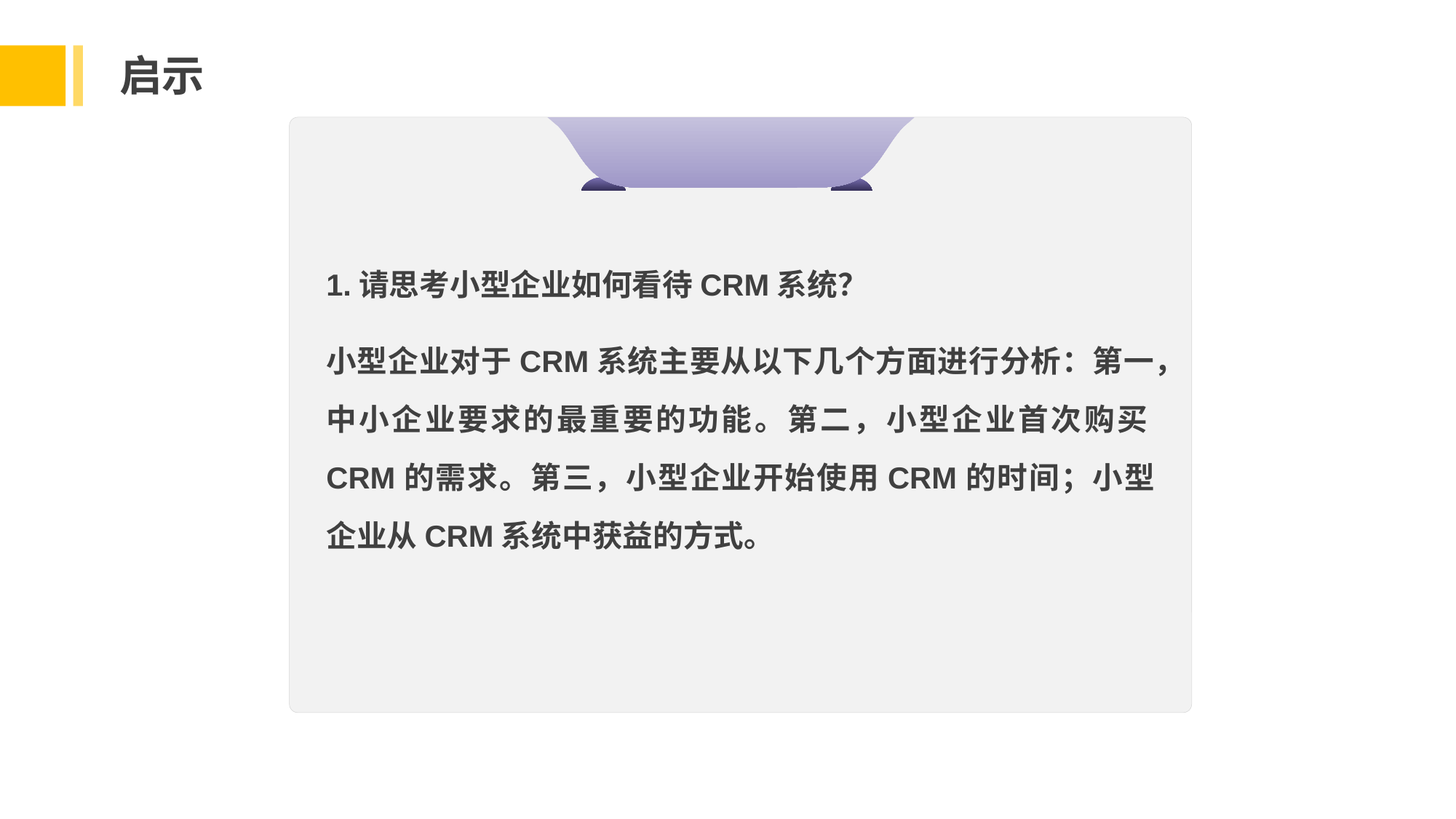

启示

1.请思考小型企业如何看待CRM系统？
小型企业对于CRM系统主要从以下几个方面进行分析：第一，中小企业要求的最重要的功能。第二，小型企业首次购买CRM的需求。第三，小型企业开始使用CRM的时间；小型企业从CRM系统中获益的方式。